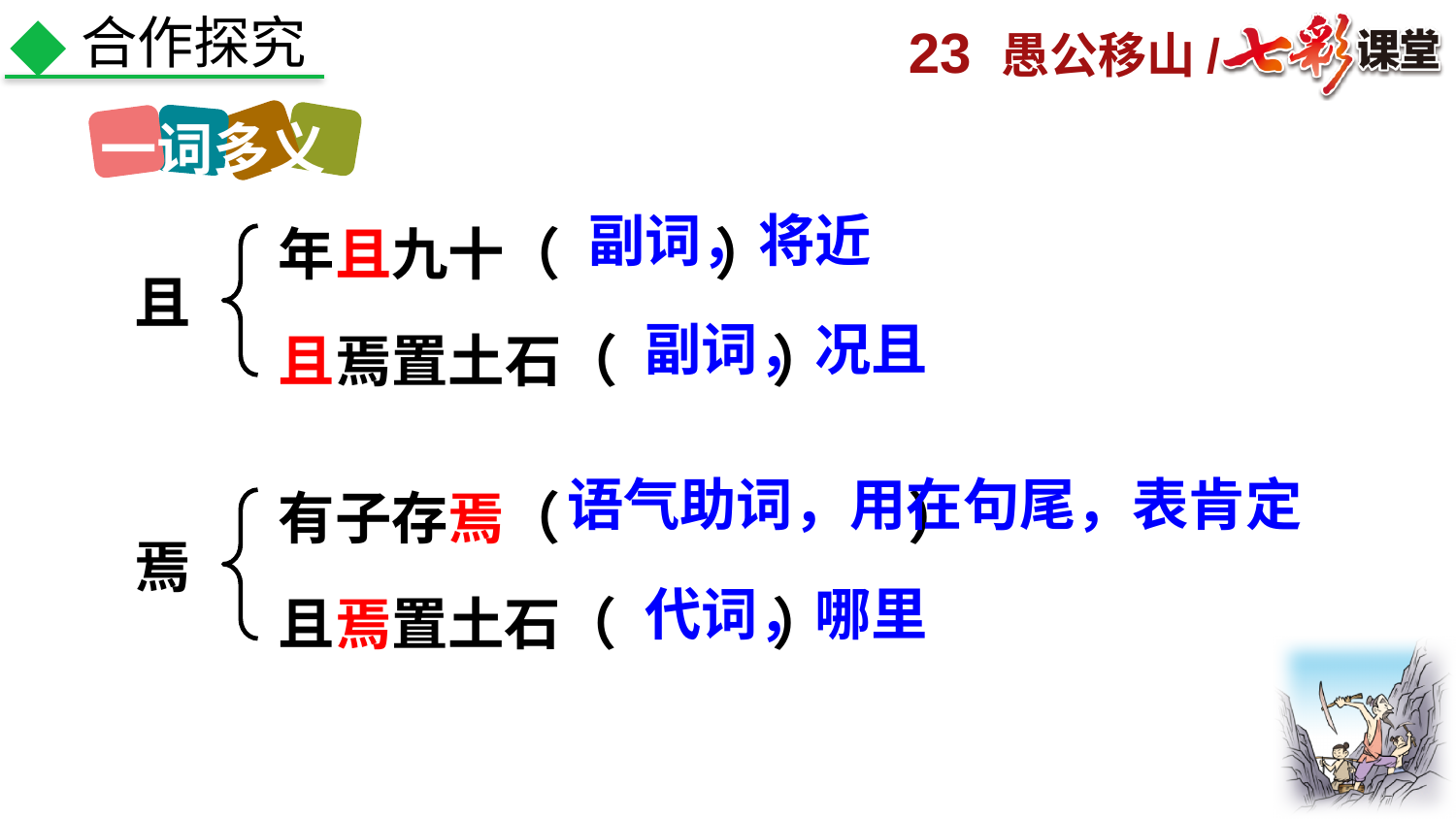

合作探究

一词多义

年且九十（            ）
且焉置土石（            ）
副词，将近

且
副词，况且
有子存焉（                           ）
且焉置土石（            ）
语气助词，用在句尾，表肯定

焉
代词，哪里